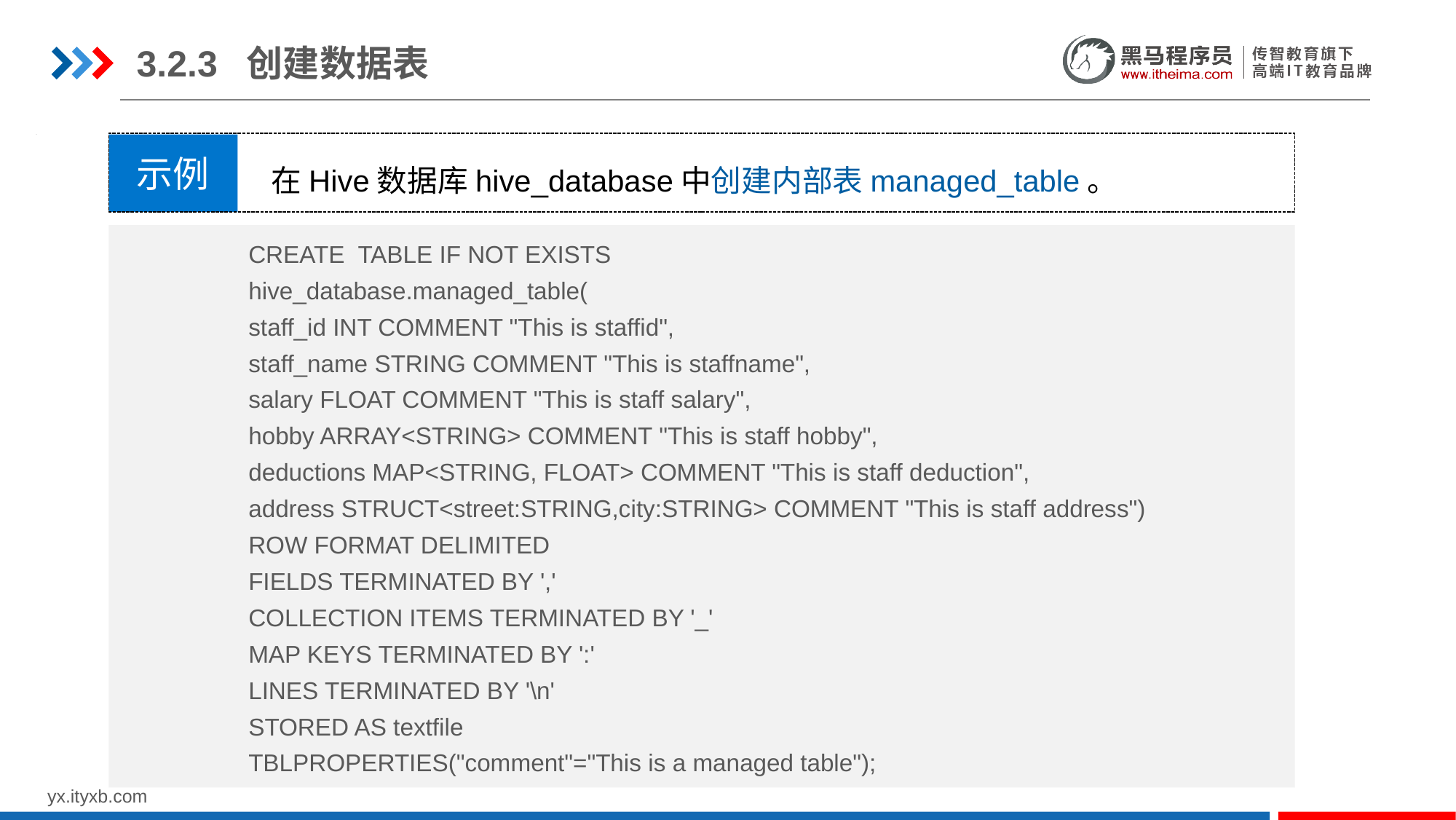

3.2.3  创建数据表

语法格式
示例
在Hive数据库hive_database中创建内部表managed_table。

CREATE  TABLE IF NOT EXISTS
hive_database.managed_table(
staff_id INT COMMENT "This is staffid",
staff_name STRING COMMENT "This is staffname",
salary FLOAT COMMENT "This is staff salary",
hobby ARRAY<STRING> COMMENT "This is staff hobby",
deductions MAP<STRING, FLOAT> COMMENT "This is staff deduction",
address STRUCT<street:STRING,city:STRING> COMMENT "This is staff address")
ROW FORMAT DELIMITED
FIELDS TERMINATED BY ','
COLLECTION ITEMS TERMINATED BY '_'
MAP KEYS TERMINATED BY ':'
LINES TERMINATED BY '\n'
STORED AS textfile
TBLPROPERTIES("comment"="This is a managed table");